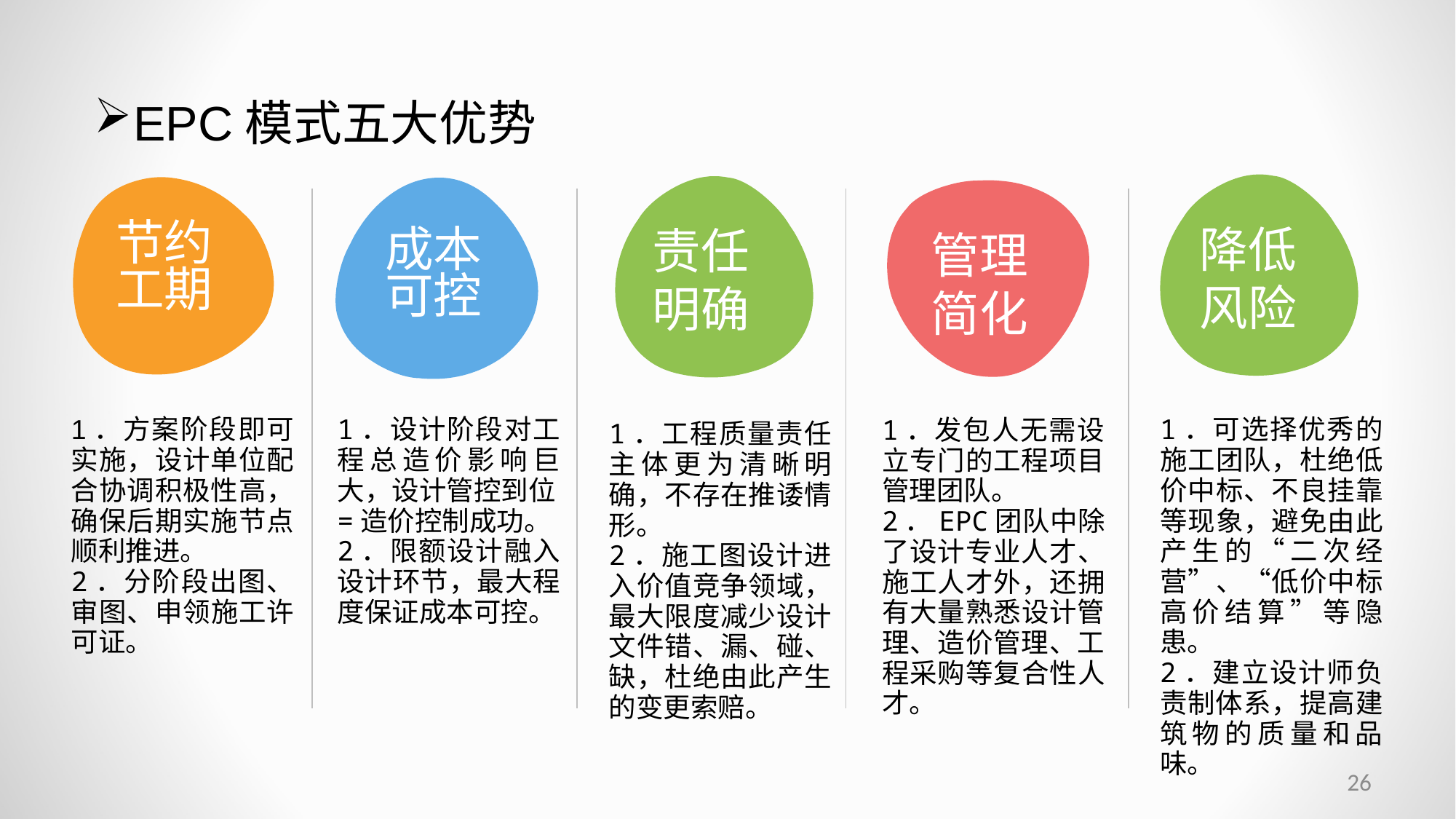

EPC模式五大优势

降低风险
责任明确
节约工期
管理简化
成本可控

1．可选择优秀的施工团队，杜绝低价中标、不良挂靠等现象，避免由此产生的“二次经营”、“低价中标高价结算”等隐患。
2．建立设计师负责制体系，提高建筑物的质量和品味。
1．方案阶段即可实施，设计单位配合协调积极性高，确保后期实施节点顺利推进。
2．分阶段出图、审图、申领施工许可证。
1．设计阶段对工程总造价影响巨大，设计管控到位=造价控制成功。
2．限额设计融入设计环节，最大程度保证成本可控。
1．发包人无需设立专门的工程项目管理团队。
2．EPC团队中除了设计专业人才、施工人才外，还拥有大量熟悉设计管理、造价管理、工程采购等复合性人才。
1．工程质量责任主体更为清晰明确，不存在推诿情形。
2．施工图设计进入价值竞争领域，最大限度减少设计文件错、漏、碰、缺，杜绝由此产生的变更索赔。
26